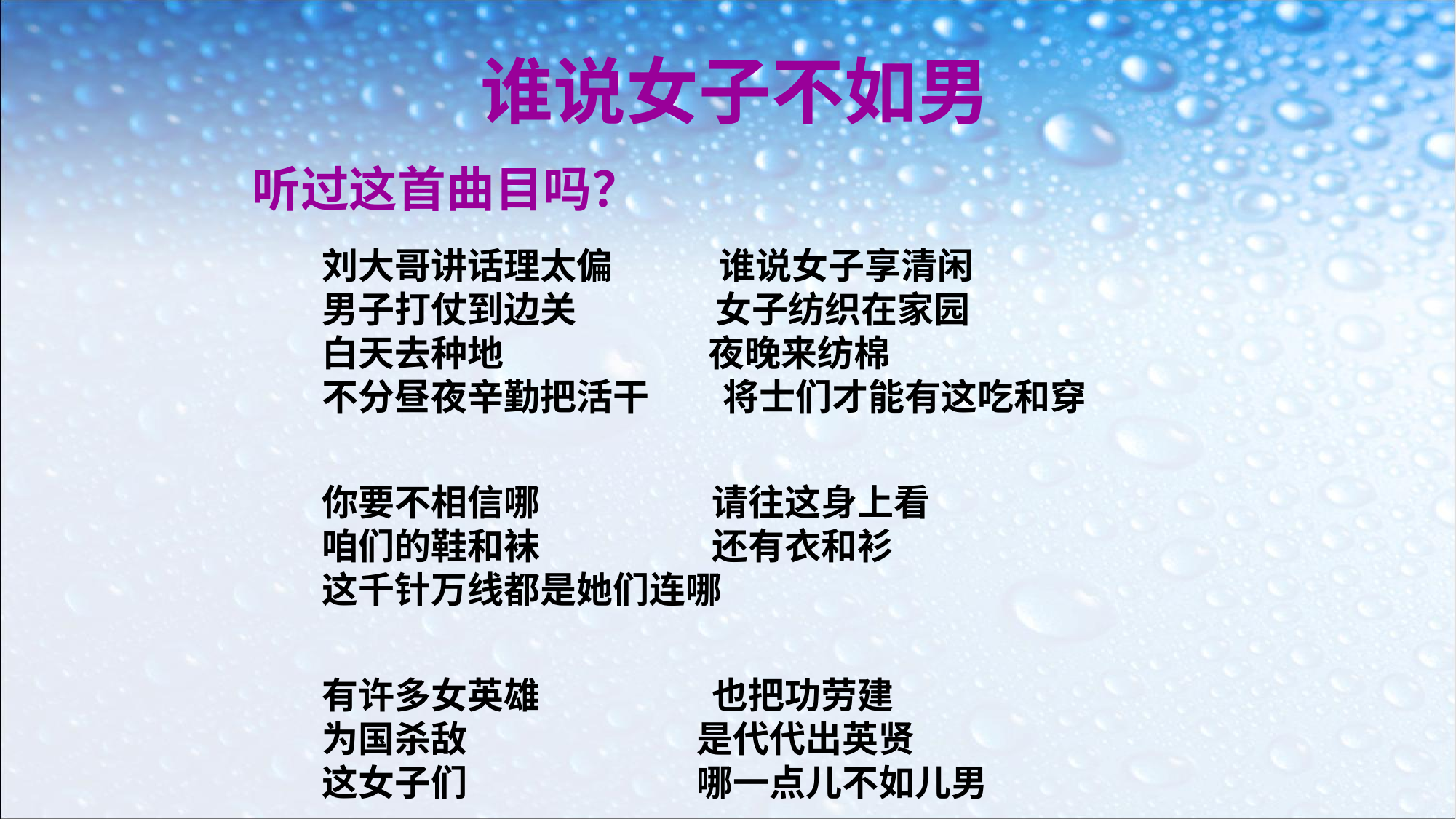

谁说女子不如男
听过这首曲目吗？
刘大哥讲话理太偏             谁说女子享清闲
男子打仗到边关                 女子纺织在家园
白天去种地                         夜晚来纺棉
不分昼夜辛勤把活干         将士们才能有这吃和穿
你要不相信哪                     请往这身上看
咱们的鞋和袜                     还有衣和衫
这千针万线都是她们连哪
有许多女英雄                     也把功劳建
为国杀敌                            是代代出英贤
这女子们                            哪一点儿不如儿男